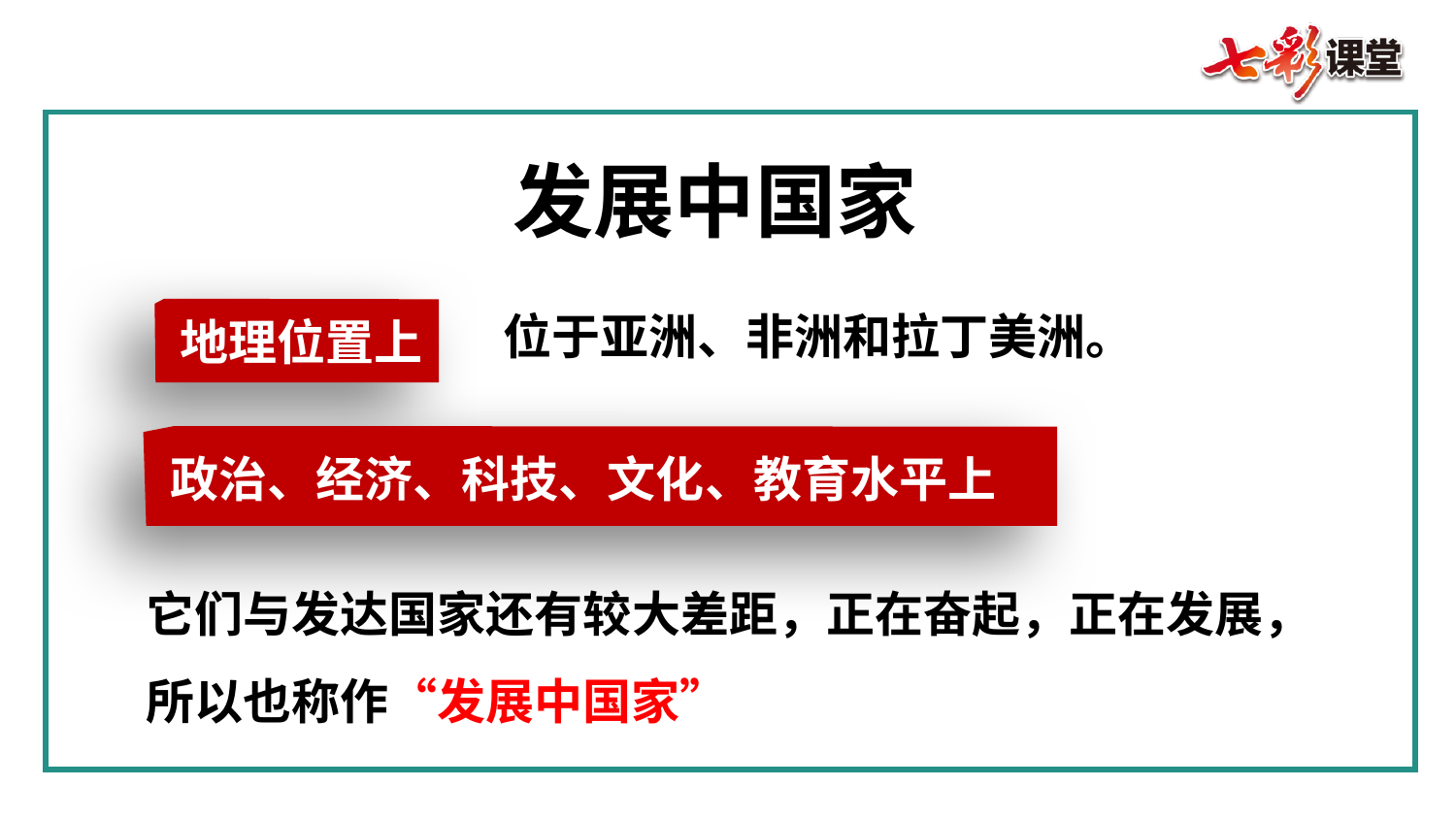

发展中国家

地理位置上
位于亚洲、非洲和拉丁美洲。

政治、经济、科技、文化、教育水平上
它们与发达国家还有较大差距，正在奋起，正在发展，
所以也称作“发展中国家”